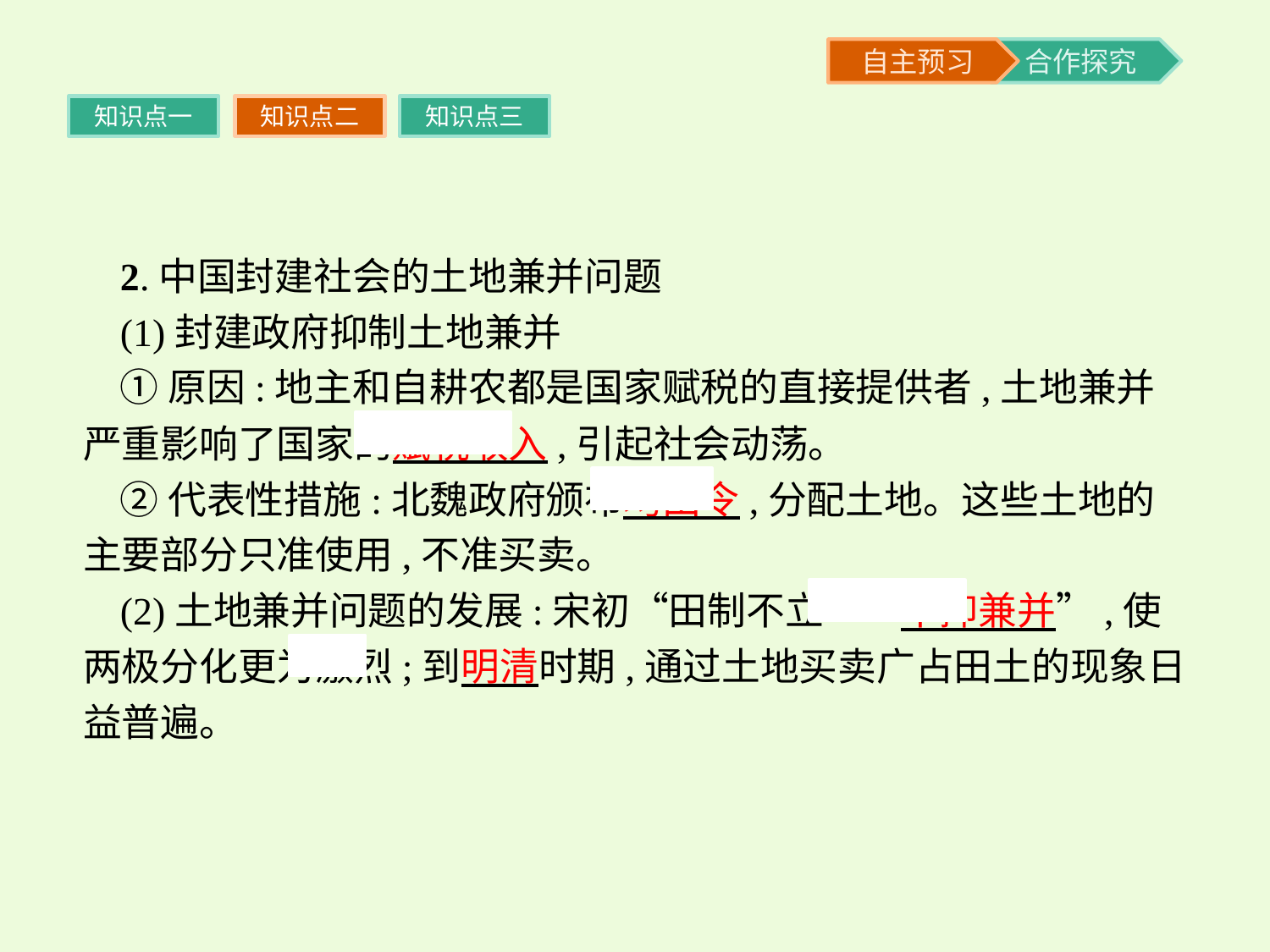

知识点一
知识点二
知识点三
2.中国封建社会的土地兼并问题
(1)封建政府抑制土地兼并
①原因:地主和自耕农都是国家赋税的直接提供者,土地兼并严重影响了国家的赋税收入,引起社会动荡。
②代表性措施:北魏政府颁布均田令,分配土地。这些土地的主要部分只准使用,不准买卖。
(2)土地兼并问题的发展:宋初“田制不立”“不抑兼并”,使两极分化更为激烈;到明清时期,通过土地买卖广占田土的现象日益普遍。